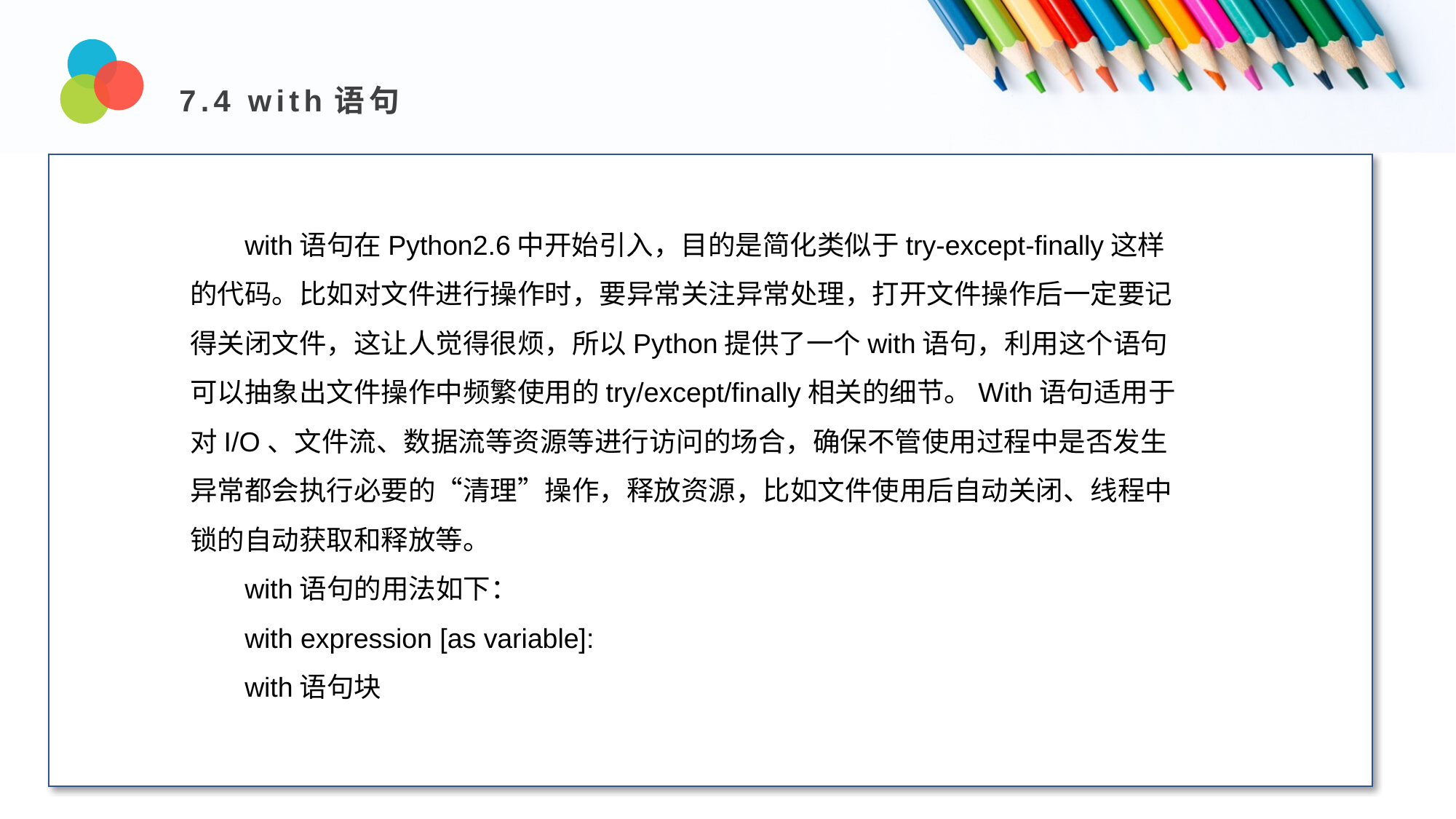

7.4 with语句
Design and Production
with语句在Python2.6中开始引入，目的是简化类似于try-except-finally这样的代码。比如对文件进行操作时，要异常关注异常处理，打开文件操作后一定要记得关闭文件，这让人觉得很烦，所以Python提供了一个with语句，利用这个语句可以抽象出文件操作中频繁使用的try/except/finally相关的细节。With语句适用于对I/O、文件流、数据流等资源等进行访问的场合，确保不管使用过程中是否发生异常都会执行必要的“清理”操作，释放资源，比如文件使用后自动关闭、线程中锁的自动获取和释放等。
with语句的用法如下：
with expression [as variable]:
with语句块